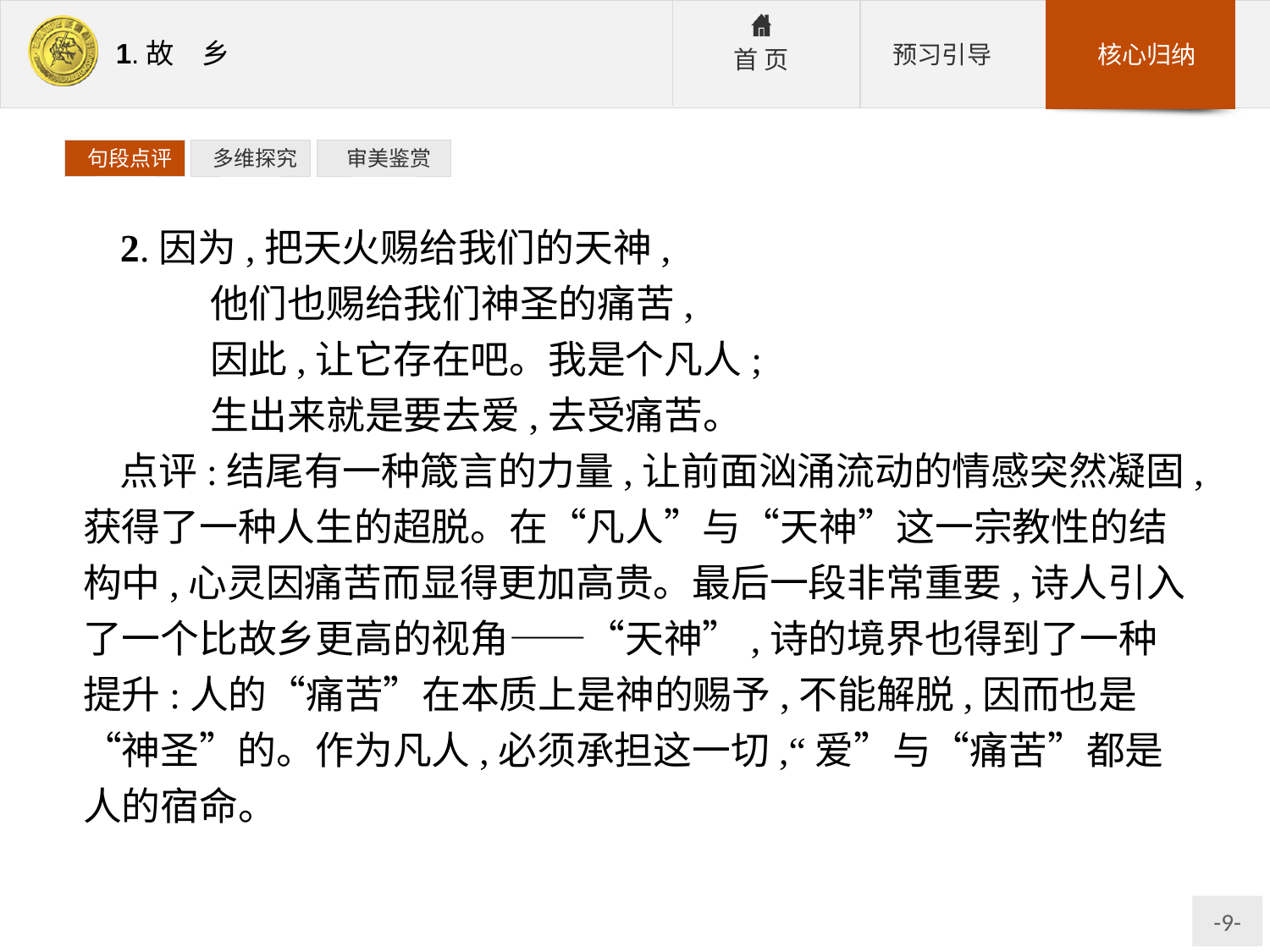

句段点评
 多维探究
 审美鉴赏
2.因为,把天火赐给我们的天神,
	他们也赐给我们神圣的痛苦,
	因此,让它存在吧。我是个凡人;
	生出来就是要去爱,去受痛苦。
点评:结尾有一种箴言的力量,让前面汹涌流动的情感突然凝固,获得了一种人生的超脱。在“凡人”与“天神”这一宗教性的结构中,心灵因痛苦而显得更加高贵。最后一段非常重要,诗人引入了一个比故乡更高的视角——“天神”,诗的境界也得到了一种提升:人的“痛苦”在本质上是神的赐予,不能解脱,因而也是“神圣”的。作为凡人,必须承担这一切,“爱”与“痛苦”都是人的宿命。